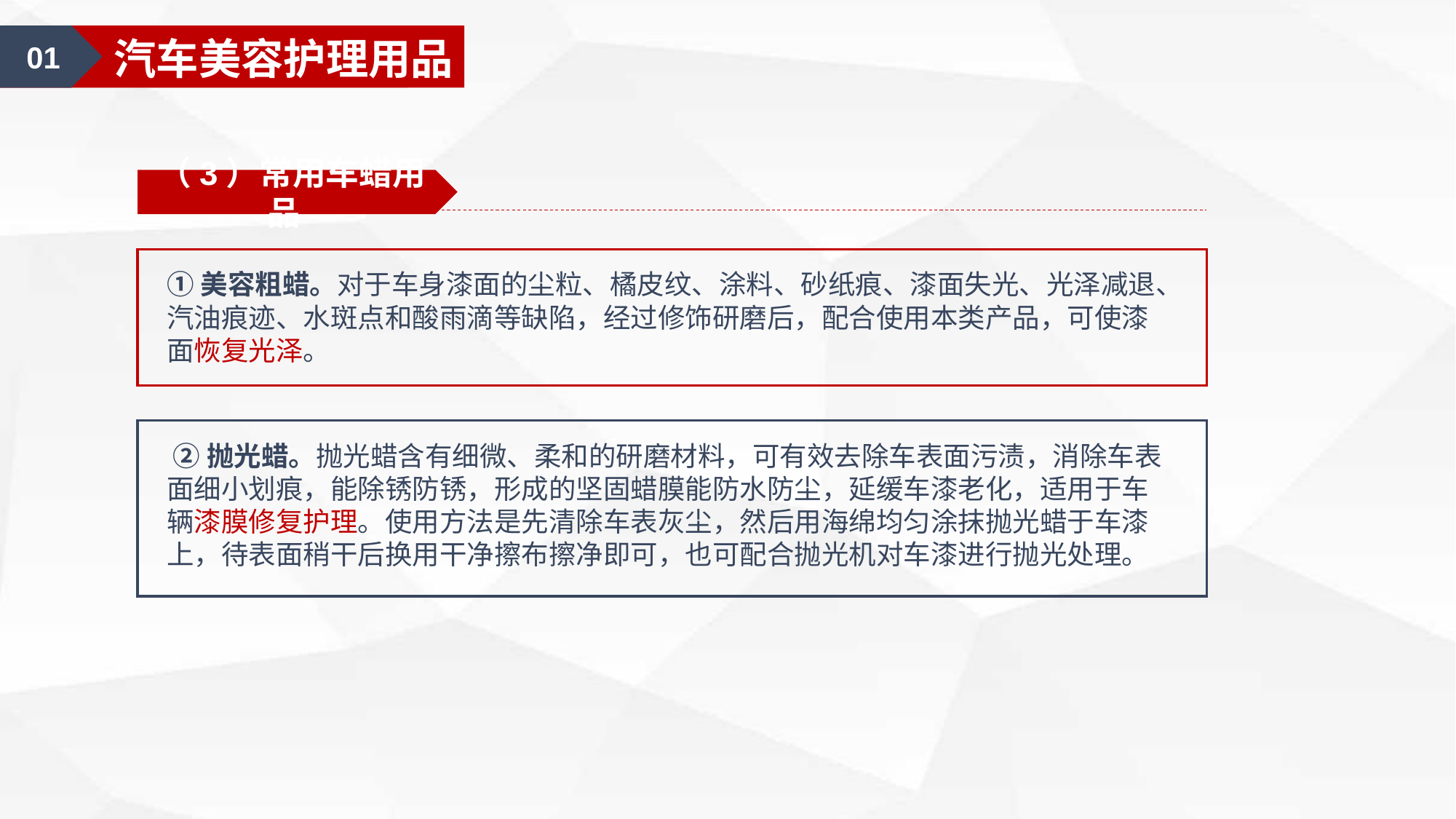

01
汽车美容认知

01
汽车美容护理用品
（3）常用车蜡用品

①美容粗蜡。对于车身漆面的尘粒、橘皮纹、涂料、砂纸痕、漆面失光、光泽减退、汽油痕迹、水斑点和酸雨滴等缺陷，经过修饰研磨后，配合使用本类产品，可使漆面恢复光泽。

 ②抛光蜡。抛光蜡含有细微、柔和的研磨材料，可有效去除车表面污渍，消除车表面细小划痕，能除锈防锈，形成的坚固蜡膜能防水防尘，延缓车漆老化，适用于车辆漆膜修复护理。使用方法是先清除车表灰尘，然后用海绵均匀涂抹抛光蜡于车漆上，待表面稍干后换用干净擦布擦净即可，也可配合抛光机对车漆进行抛光处理。